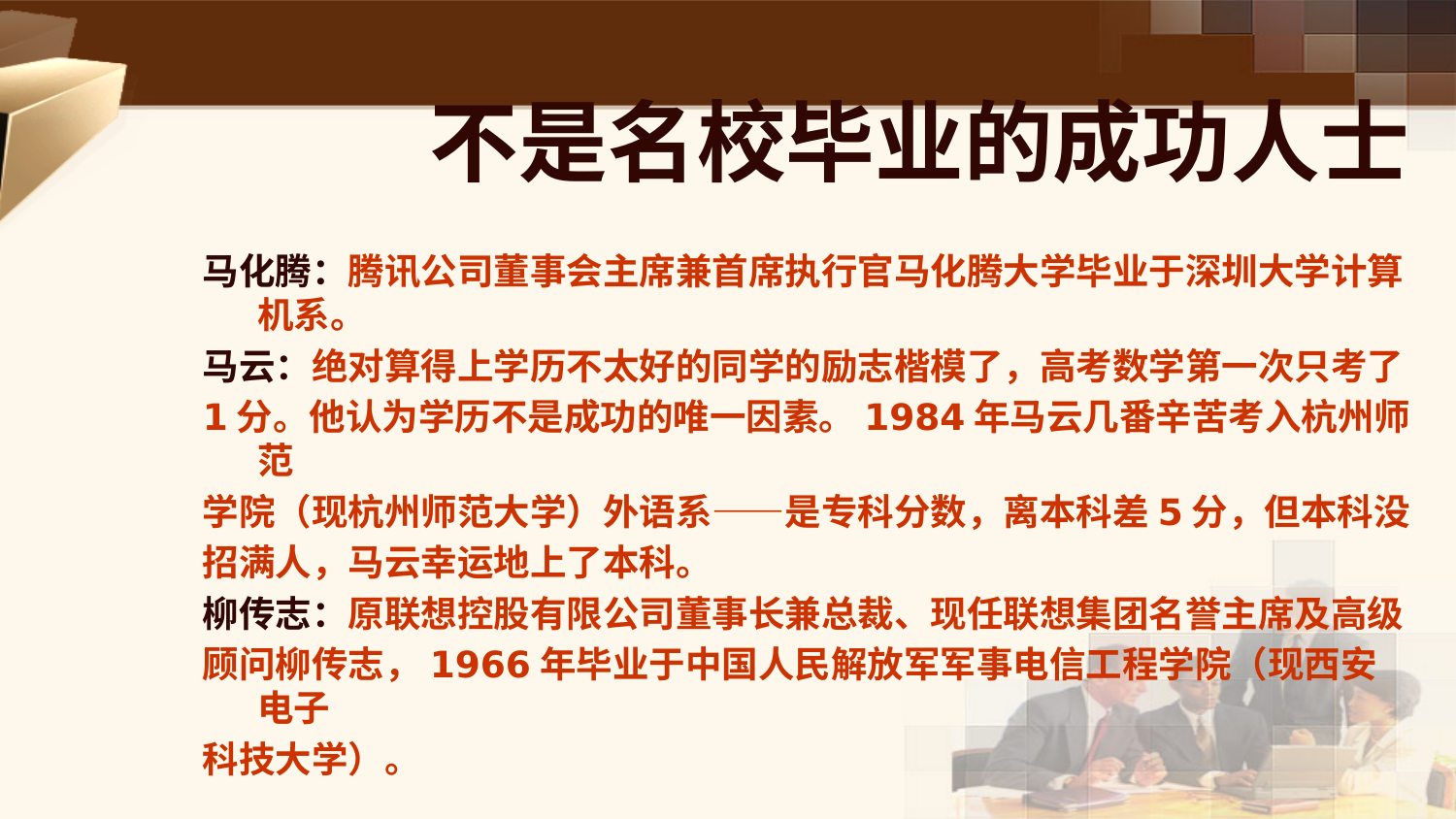

不是名校毕业的成功人士
马化腾：腾讯公司董事会主席兼首席执行官马化腾大学毕业于深圳大学计算机系。
马云：绝对算得上学历不太好的同学的励志楷模了，高考数学第一次只考了
1分。他认为学历不是成功的唯一因素。1984年马云几番辛苦考入杭州师范
学院（现杭州师范大学）外语系——是专科分数，离本科差5分，但本科没
招满人，马云幸运地上了本科。
柳传志：原联想控股有限公司董事长兼总裁、现任联想集团名誉主席及高级
顾问柳传志，1966年毕业于中国人民解放军军事电信工程学院（现西安电子
科技大学）。